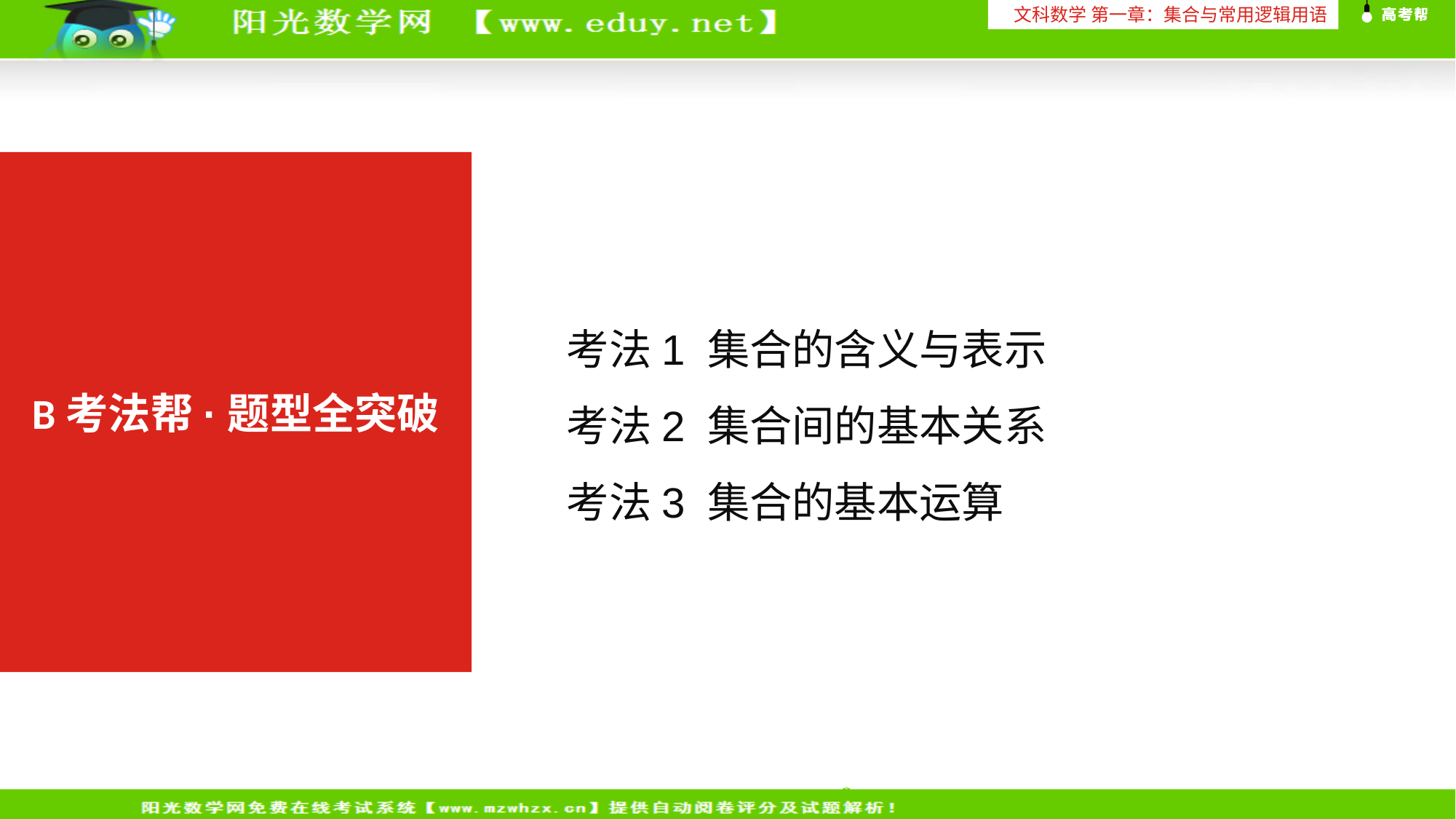

文科数学 第一章：集合与常用逻辑用语
考法1 集合的含义与表示
考法2 集合间的基本关系
考法3 集合的基本运算
B考法帮·题型全突破